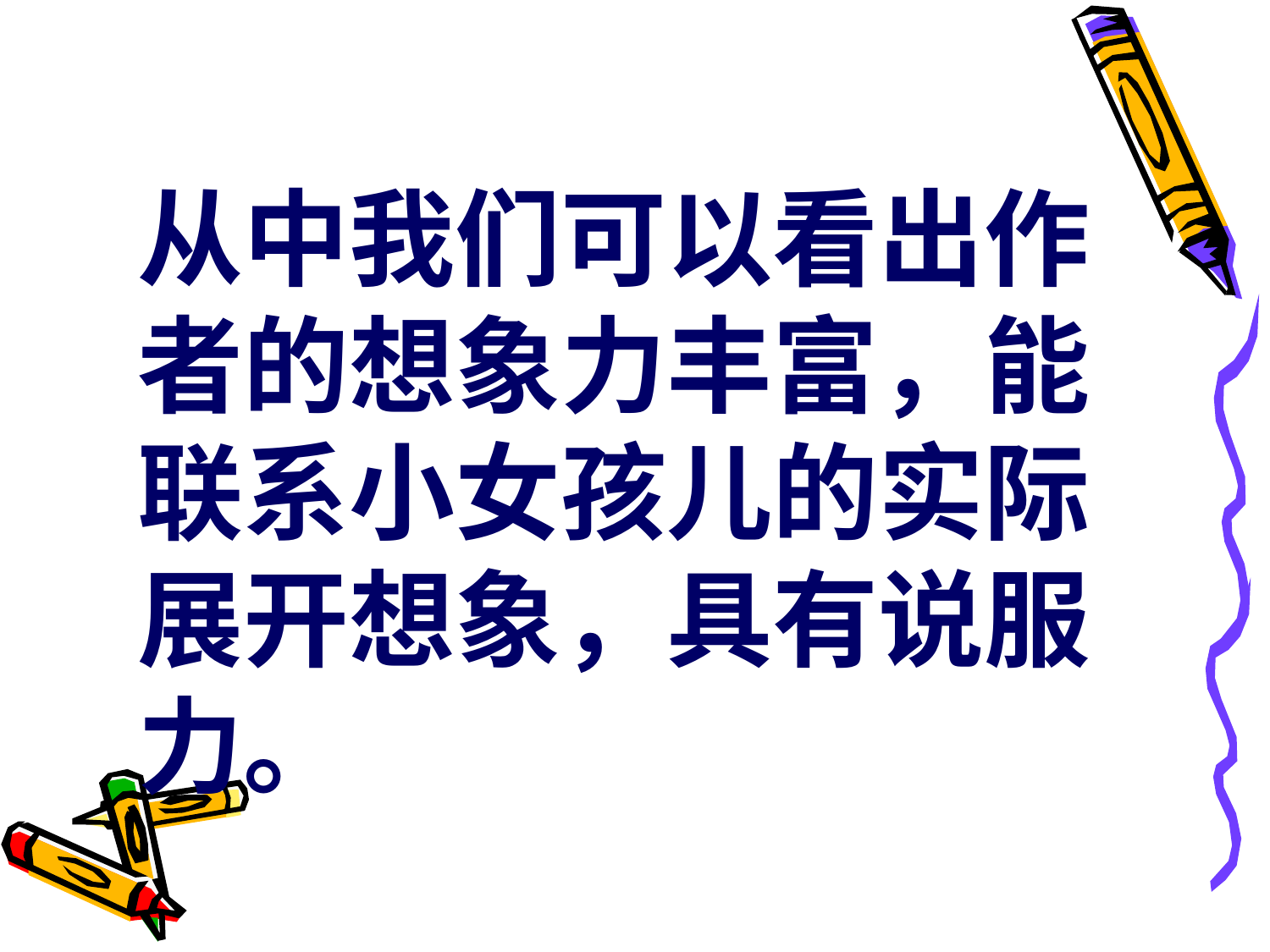

从中我们可以看出作者的想象力丰富，能联系小女孩儿的实际展开想象，具有说服力。